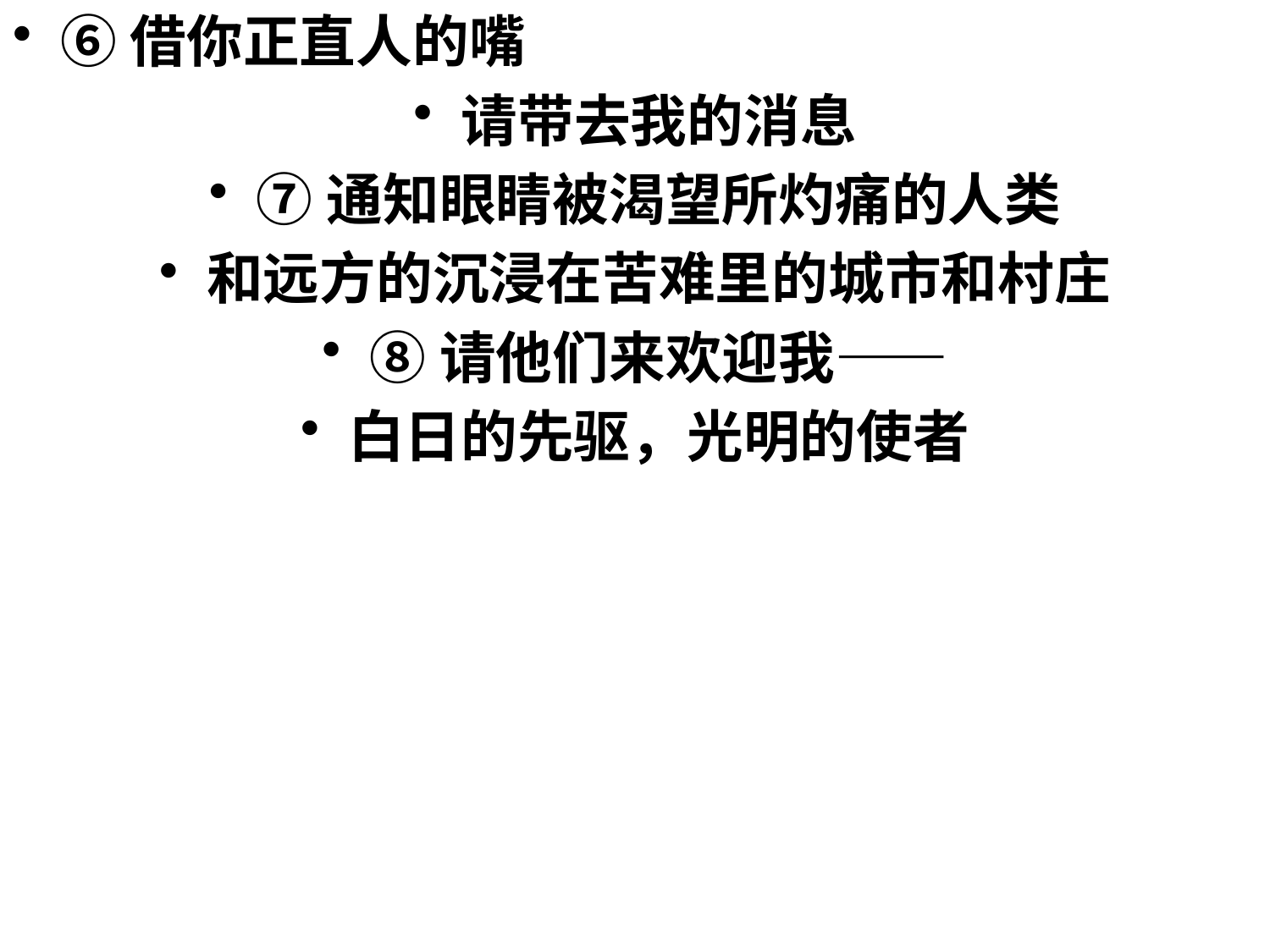

⑥借你正直人的嘴
请带去我的消息
⑦通知眼睛被渴望所灼痛的人类
和远方的沉浸在苦难里的城市和村庄
⑧请他们来欢迎我——
白日的先驱，光明的使者